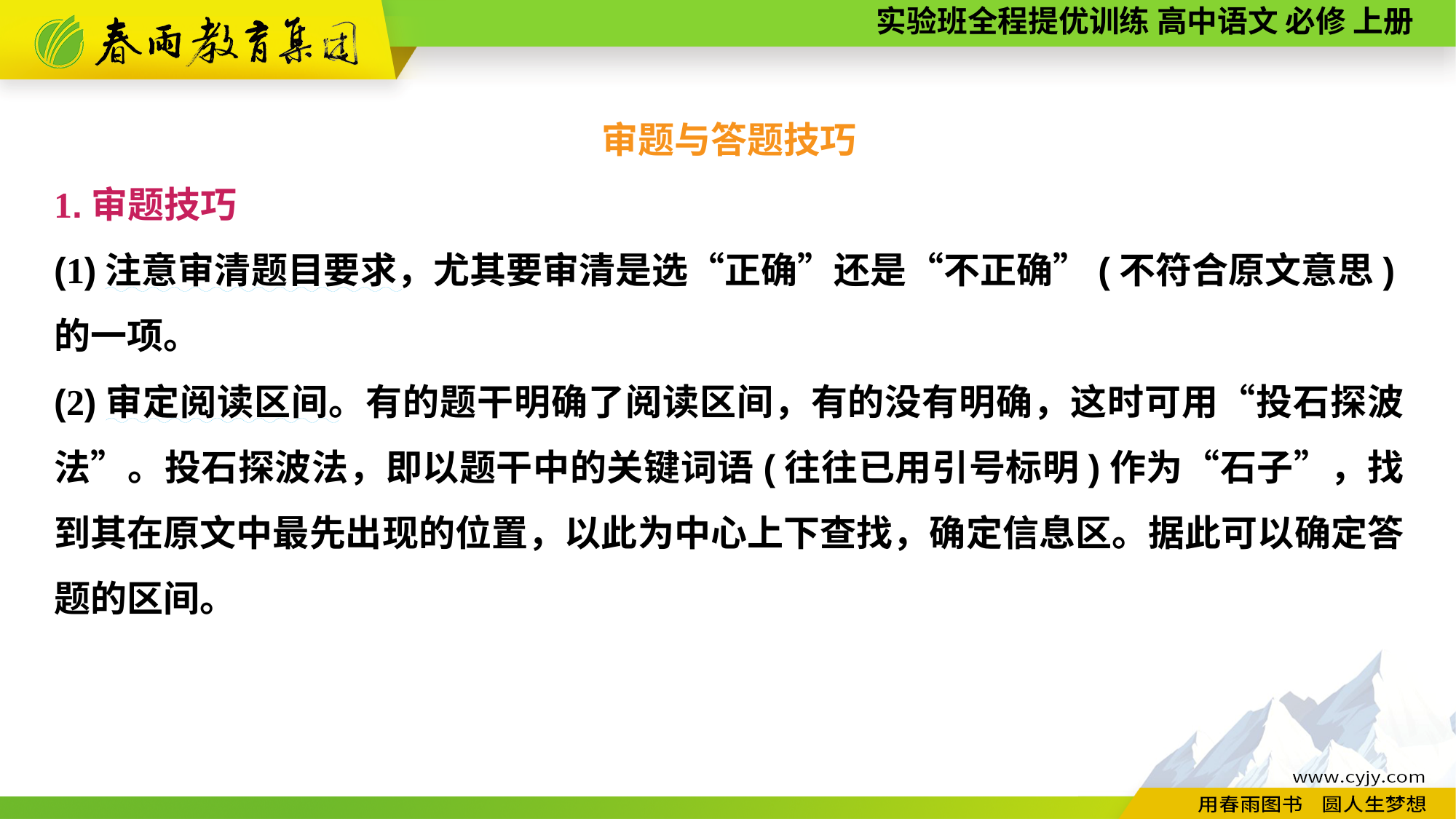

审题与答题技巧
1.审题技巧
(1)注意审清题目要求，尤其要审清是选“正确”还是“不正确”(不符合原文意思)的一项。
(2)审定阅读区间。有的题干明确了阅读区间，有的没有明确，这时可用“投石探波法”。投石探波法，即以题干中的关键词语(往往已用引号标明)作为“石子”，找到其在原文中最先出现的位置，以此为中心上下查找，确定信息区。据此可以确定答题的区间。